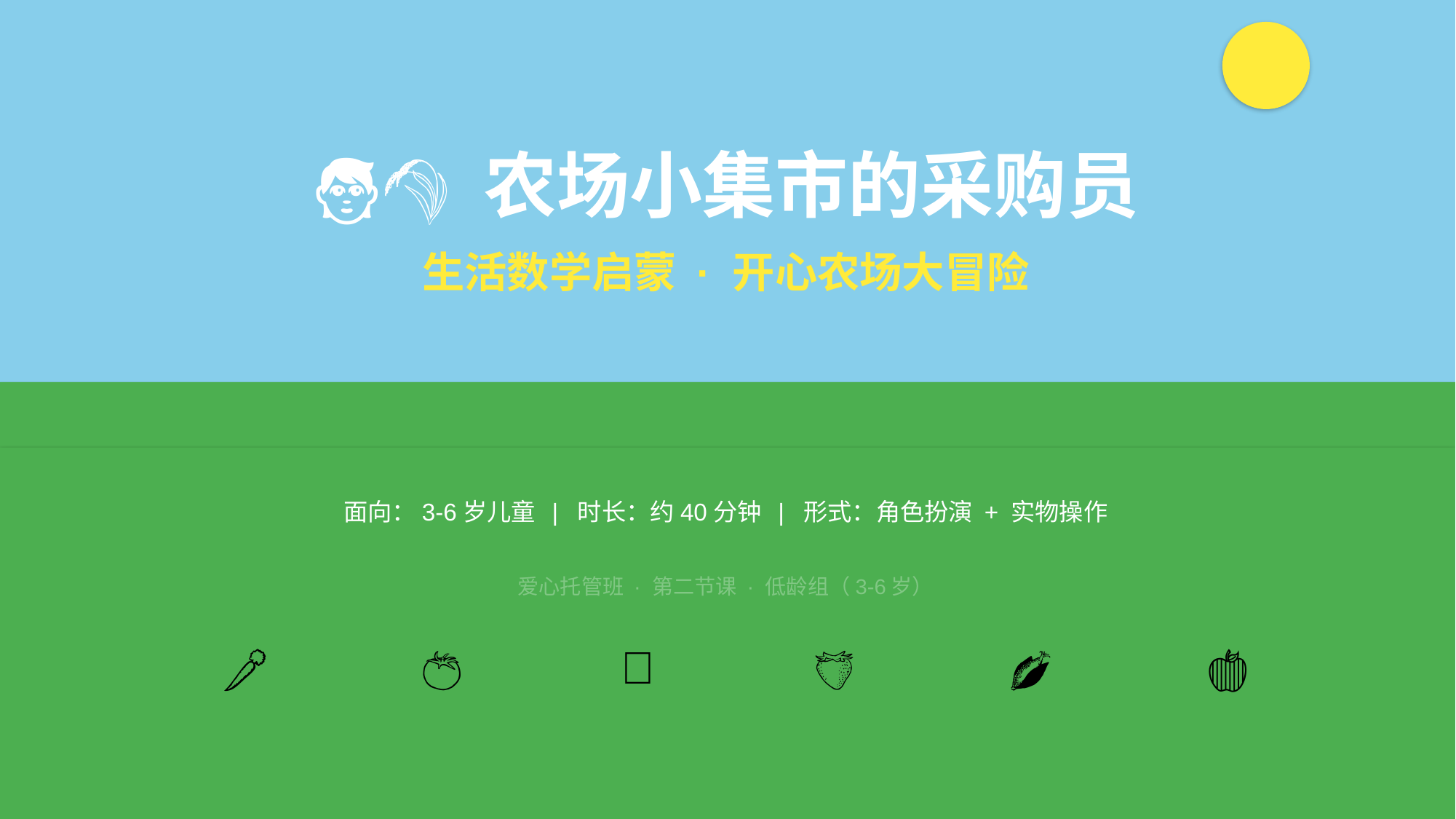

🧑‍🌾 农场小集市的采购员
生活数学启蒙 · 开心农场大冒险

面向：3-6岁儿童  |  时长：约40分钟  |  形式：角色扮演 + 实物操作
爱心托管班 · 第二节课 · 低龄组（3-6岁）
🥕
🍅
🥬
🍓
🌽
🍎